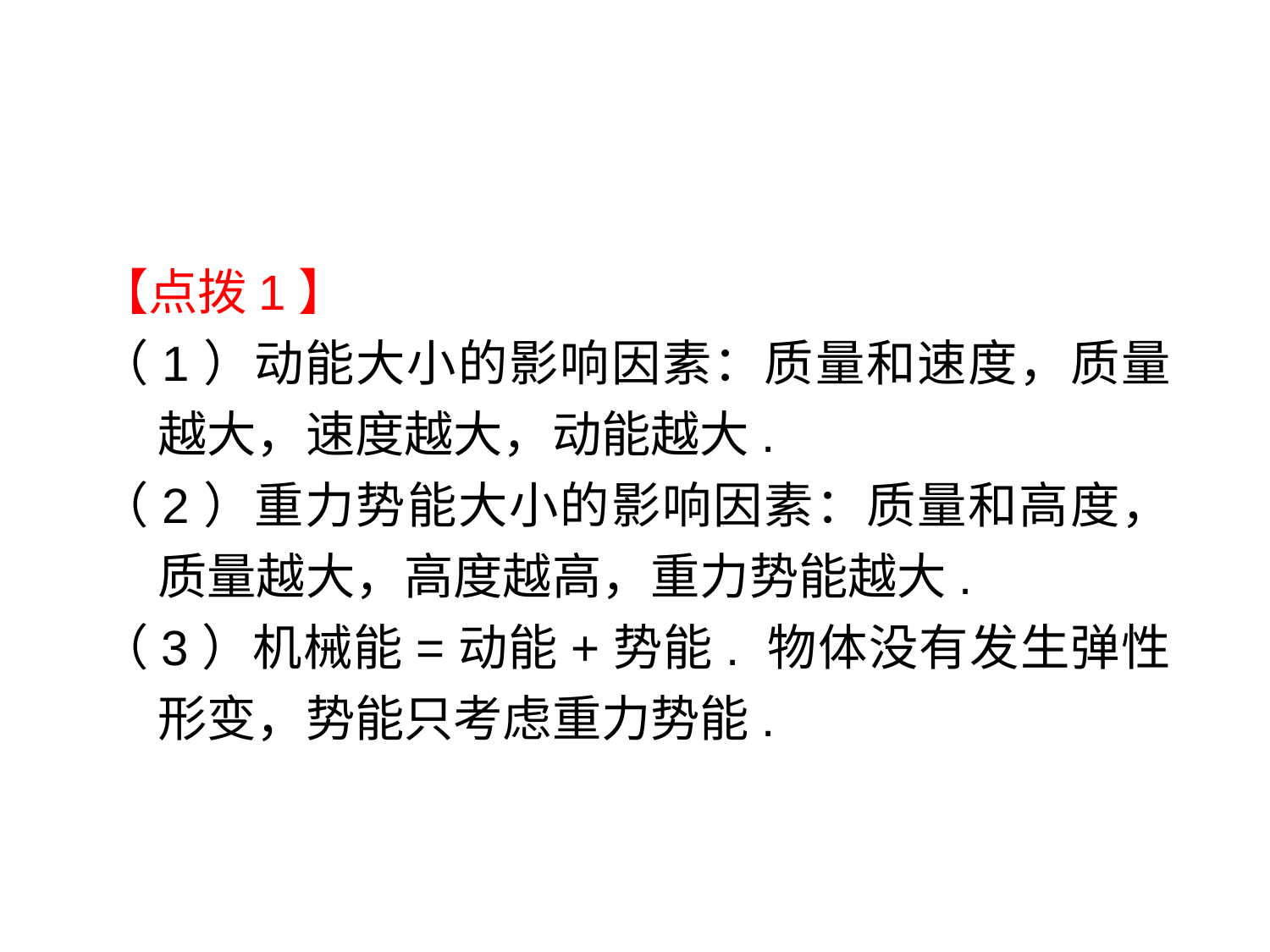

【点拨1】
（1）动能大小的影响因素：质量和速度，质量越大，速度越大，动能越大.
（2）重力势能大小的影响因素：质量和高度，质量越大，高度越高，重力势能越大.
（3）机械能=动能+势能. 物体没有发生弹性形变，势能只考虑重力势能.